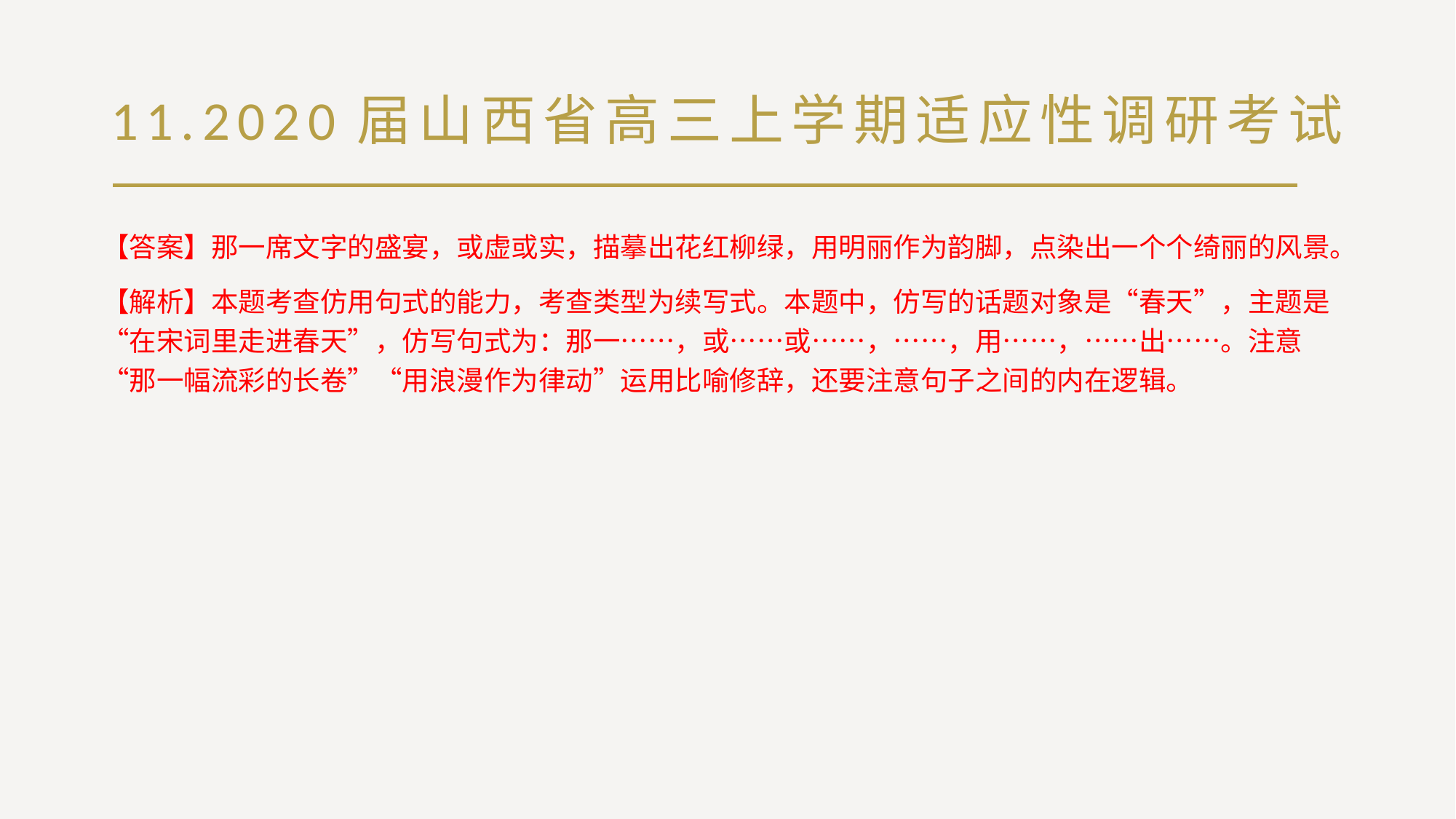

# 11.2020届山西省高三上学期适应性调研考试
【答案】那一席文字的盛宴，或虚或实，描摹出花红柳绿，用明丽作为韵脚，点染出一个个绮丽的风景。
【解析】本题考查仿用句式的能力，考查类型为续写式。本题中，仿写的话题对象是“春天”，主题是“在宋词里走进春天”，仿写句式为：那一……，或……或……，……，用……，……出……。注意“那一幅流彩的长卷”“用浪漫作为律动”运用比喻修辞，还要注意句子之间的内在逻辑。